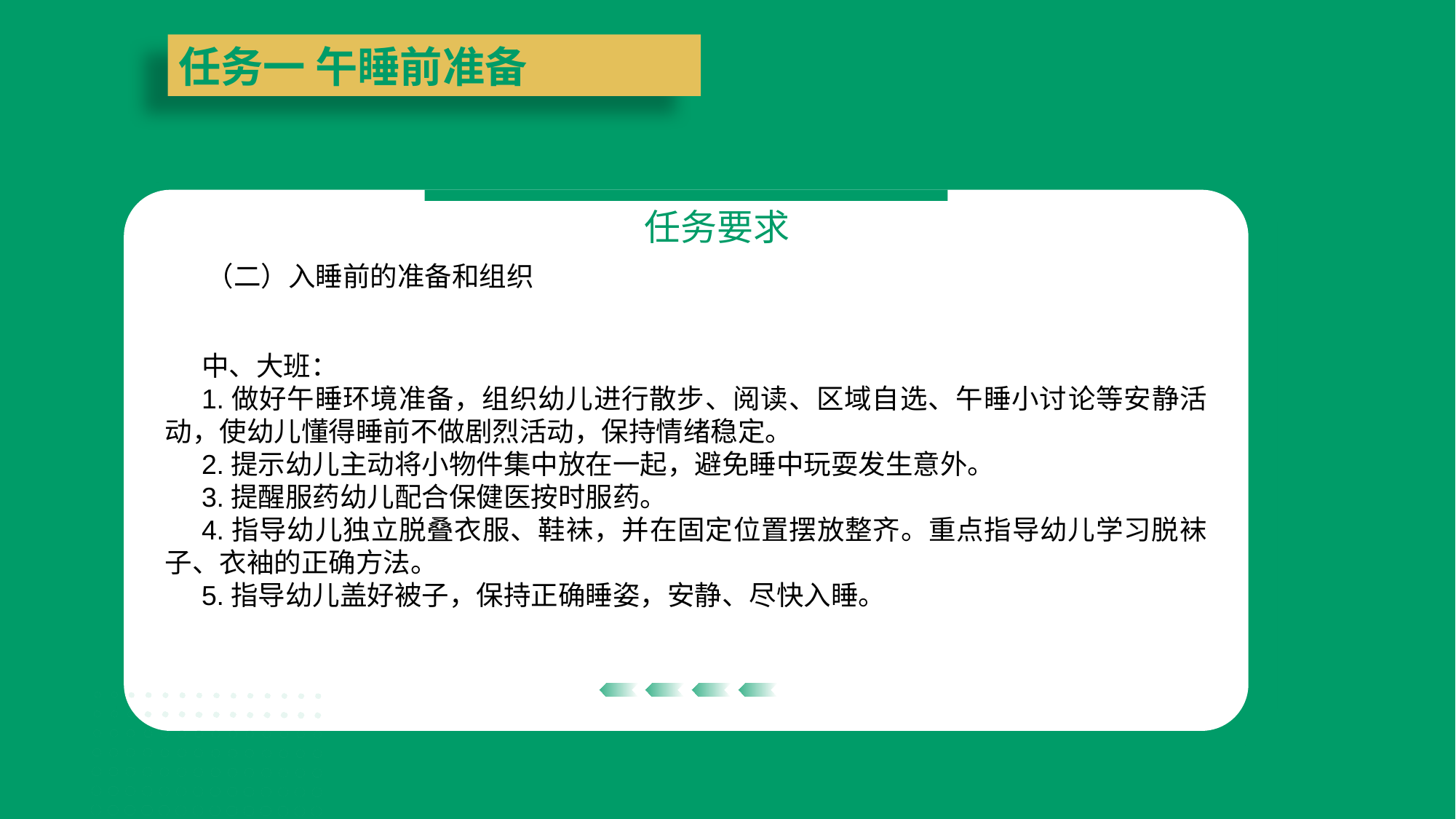

任务一 午睡前准备

任务要求

（二）入睡前的准备和组织

中、大班：
1.做好午睡环境准备，组织幼儿进行散步、阅读、区域自选、午睡小讨论等安静活动，使幼儿懂得睡前不做剧烈活动，保持情绪稳定。
2.提示幼儿主动将小物件集中放在一起，避免睡中玩耍发生意外。
3.提醒服药幼儿配合保健医按时服药。
4.指导幼儿独立脱叠衣服、鞋袜，并在固定位置摆放整齐。重点指导幼儿学习脱袜子、衣袖的正确方法。
5.指导幼儿盖好被子，保持正确睡姿，安静、尽快入睡。